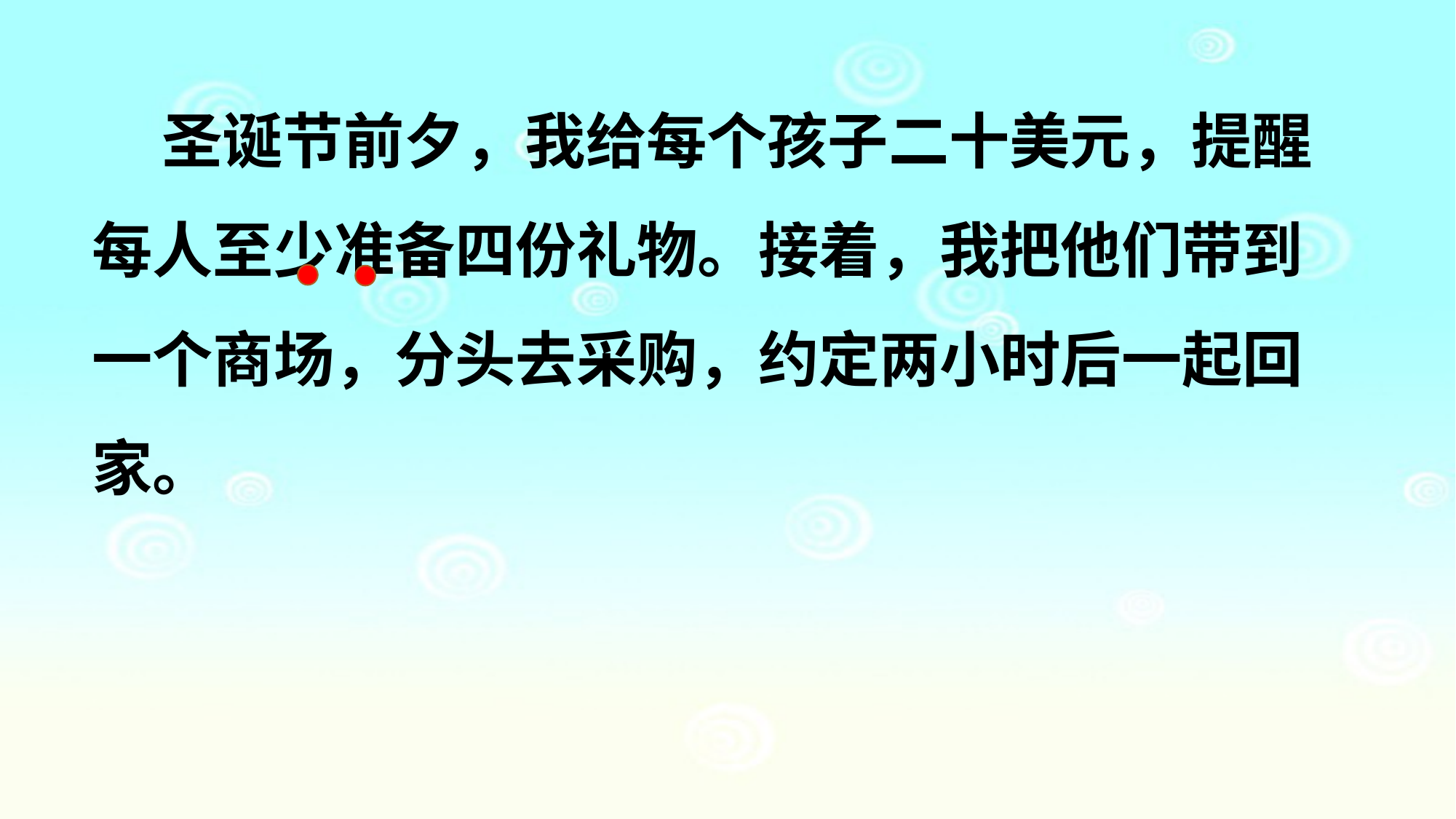

圣诞节前夕，我给每个孩子二十美元，提醒每人至少准备四份礼物。接着，我把他们带到一个商场，分头去采购，约定两小时后一起回家。